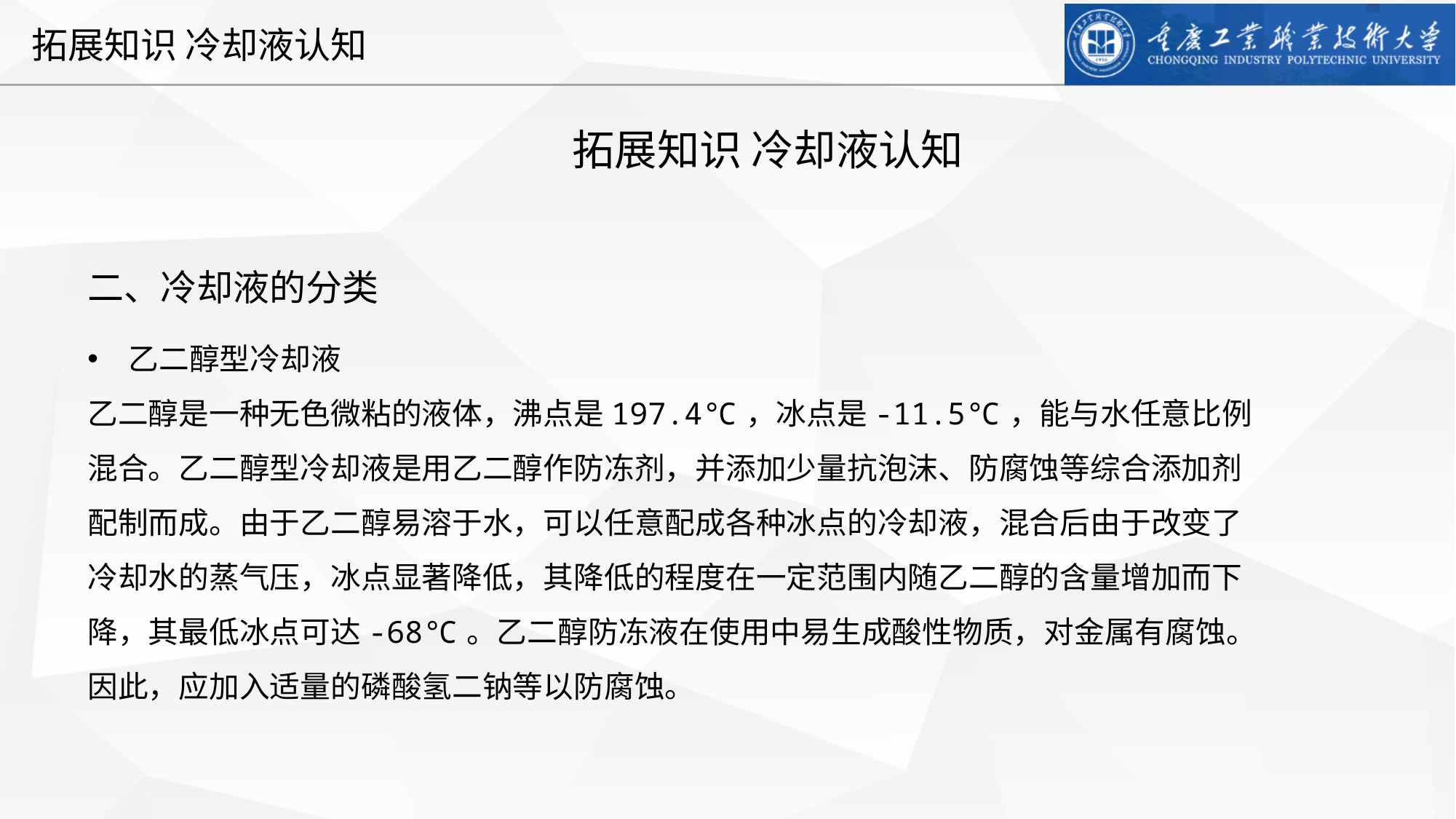

拓展知识 冷却液认知
二、冷却液的分类
乙二醇型冷却液
乙二醇是一种无色微粘的液体，沸点是197.4℃，冰点是-11.5℃，能与水任意比例混合。乙二醇型冷却液是用乙二醇作防冻剂，并添加少量抗泡沫、防腐蚀等综合添加剂配制而成。由于乙二醇易溶于水，可以任意配成各种冰点的冷却液，混合后由于改变了冷却水的蒸气压，冰点显著降低，其降低的程度在一定范围内随乙二醇的含量增加而下降，其最低冰点可达-68℃。乙二醇防冻液在使用中易生成酸性物质，对金属有腐蚀。因此，应加入适量的磷酸氢二钠等以防腐蚀。